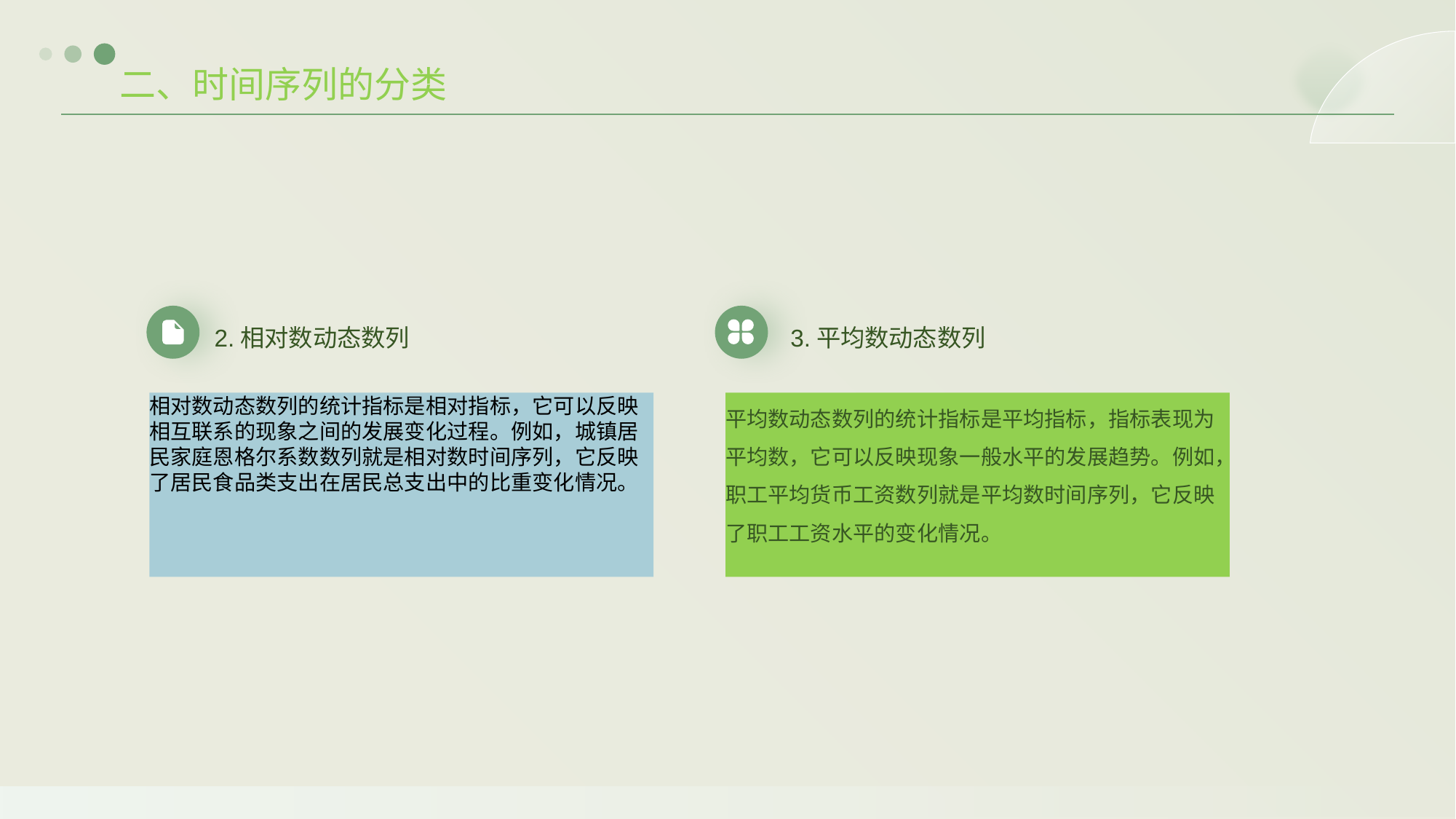

二、时间序列的分类
2.相对数动态数列
3.平均数动态数列

相对数动态数列的统计指标是相对指标，它可以反映相互联系的现象之间的发展变化过程。例如，城镇居民家庭恩格尔系数数列就是相对数时间序列，它反映了居民食品类支出在居民总支出中的比重变化情况。

平均数动态数列的统计指标是平均指标，指标表现为平均数，它可以反映现象一般水平的发展趋势。例如，职工平均货币工资数列就是平均数时间序列，它反映了职工工资水平的变化情况。